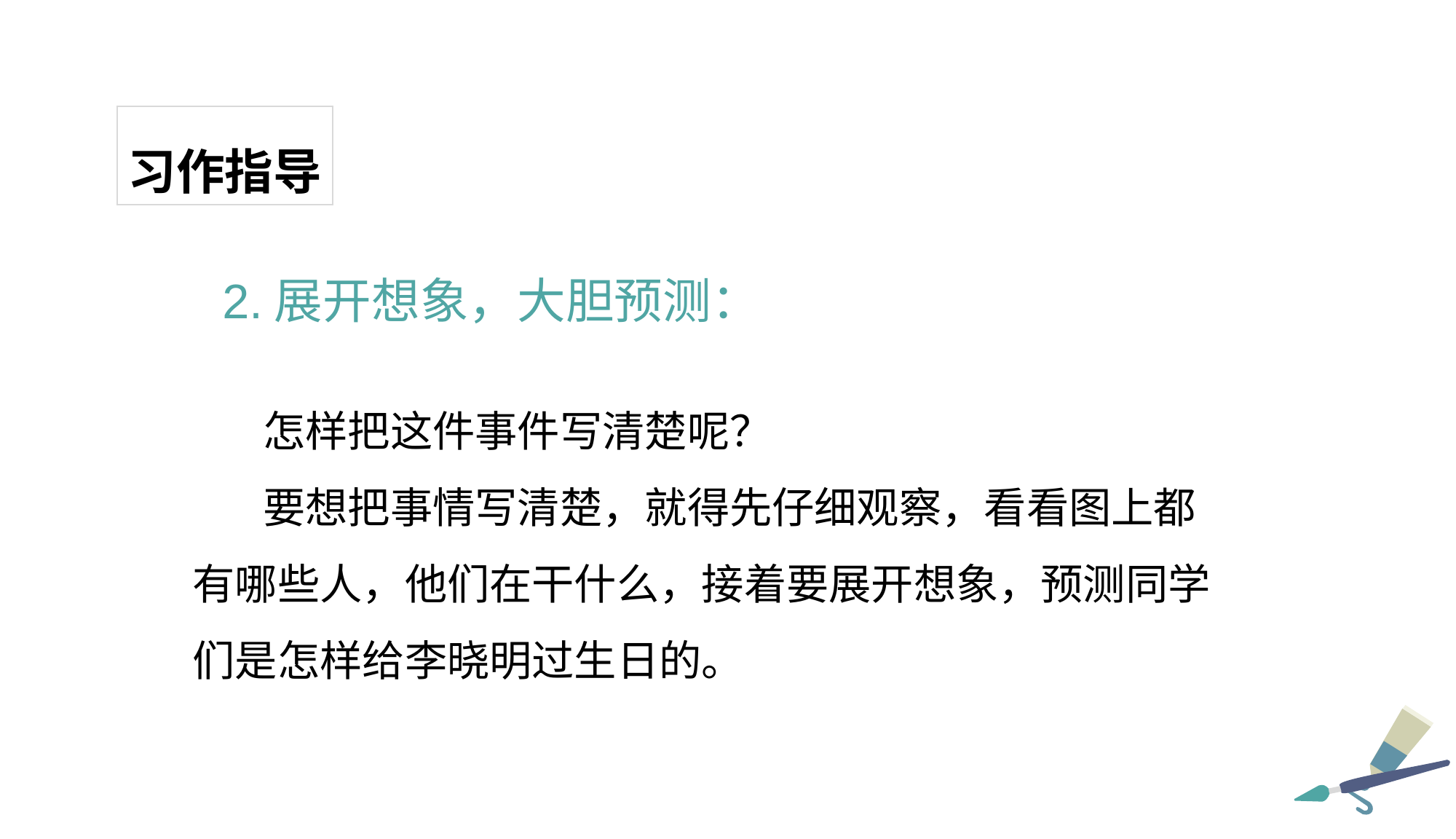

习作指导
 2.展开想象，大胆预测：
   怎样把这件事件写清楚呢？
   要想把事情写清楚，就得先仔细观察，看看图上都有哪些人，他们在干什么，接着要展开想象，预测同学们是怎样给李晓明过生日的。